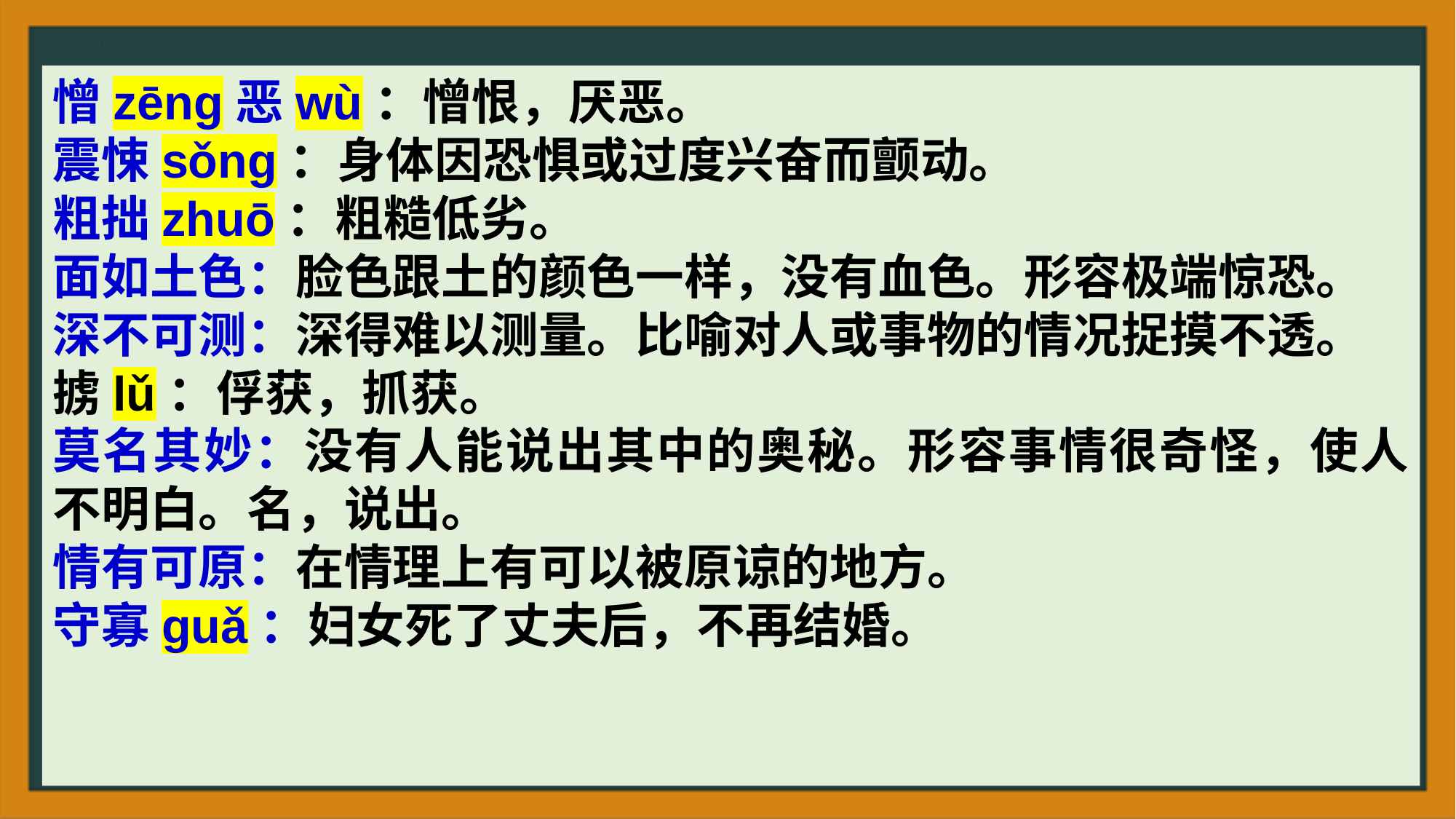

憎zēnɡ恶wù：憎恨，厌恶。
震悚sǒnɡ：身体因恐惧或过度兴奋而颤动。
粗拙zhuō：粗糙低劣。
面如土色：脸色跟土的颜色一样，没有血色。形容极端惊恐。
深不可测：深得难以测量。比喻对人或事物的情况捉摸不透。
掳lǔ：俘获，抓获。
莫名其妙：没有人能说出其中的奥秘。形容事情很奇怪，使人不明白。名，说出。
情有可原：在情理上有可以被原谅的地方。
守寡ɡuǎ：妇女死了丈夫后，不再结婚。